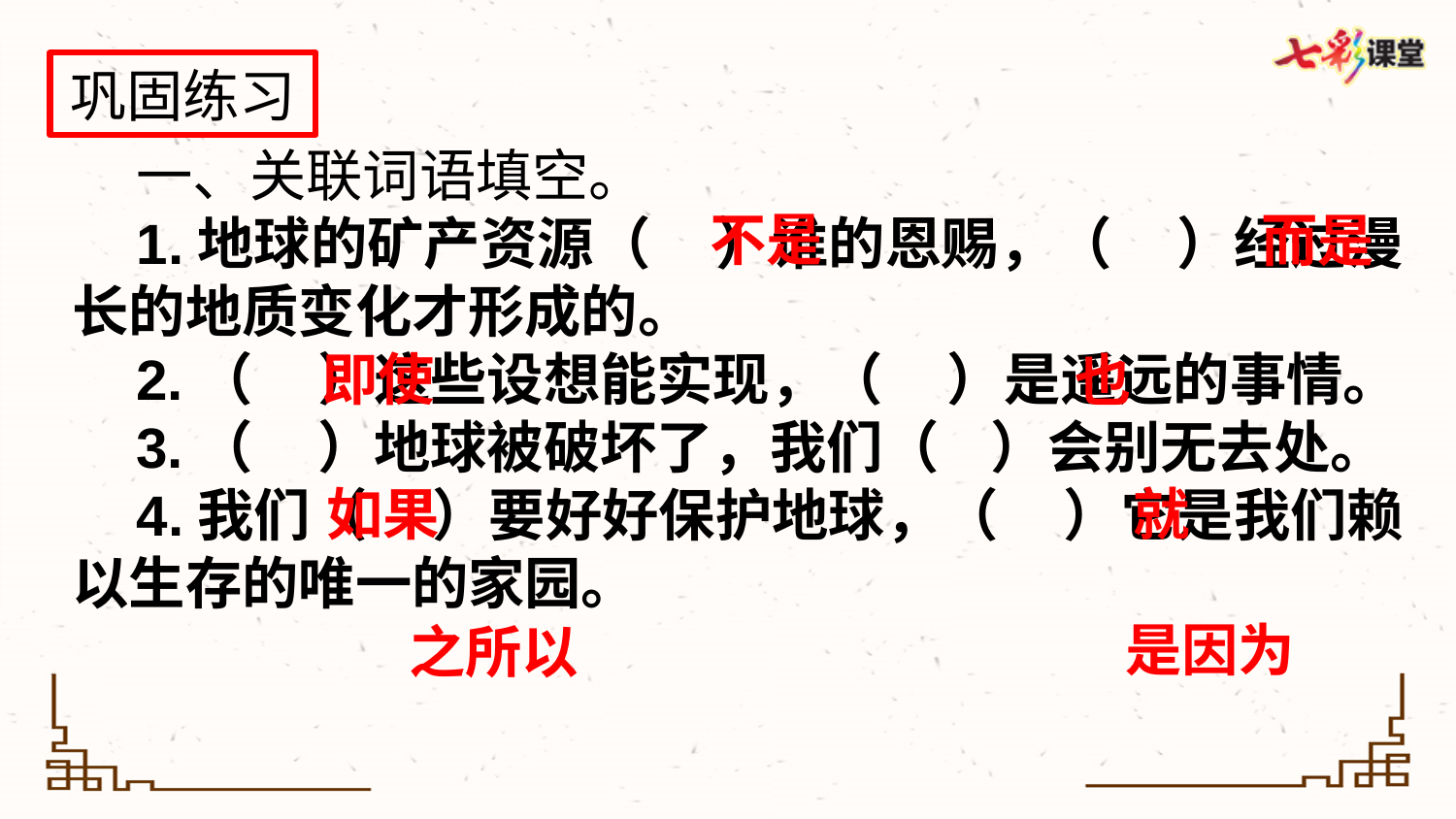

巩固练习
    一、关联词语填空。
    1.地球的矿产资源（     ）谁的恩赐，（     ）经过漫长的地质变化才形成的。
    2.（     ）这些设想能实现，（     ）是遥远的事情。
    3.（     ）地球被破坏了，我们（    ）会别无去处。
    4.我们（     ）要好好保护地球，（     ）它是我们赖以生存的唯一的家园。
不是
而是
即使
也
如果
就
是因为
之所以